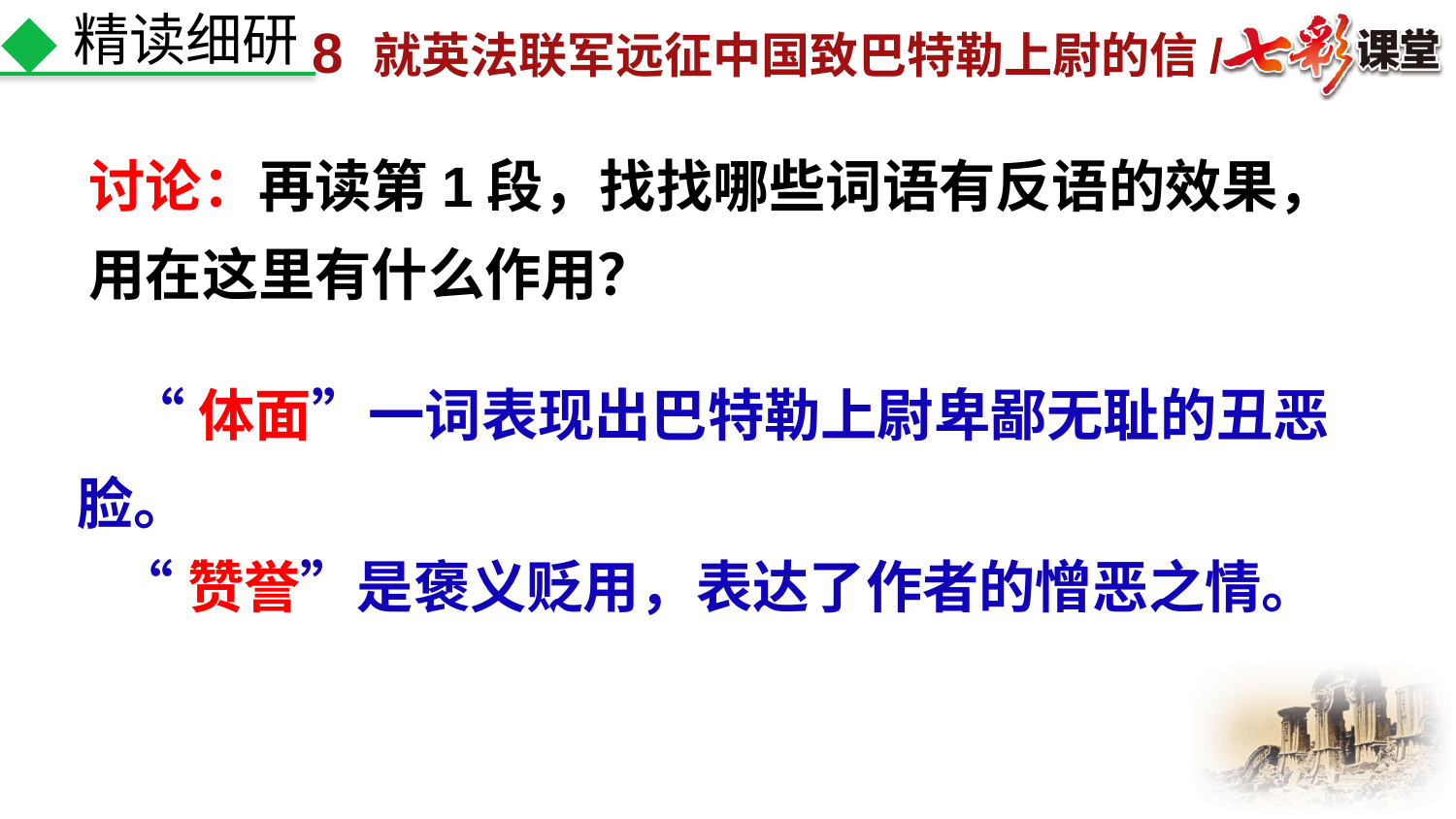

精读细研

讨论：再读第1段，找找哪些词语有反语的效果，用在这里有什么作用？
    “体面”一词表现出巴特勒上尉卑鄙无耻的丑恶脸。
    “赞誉”是褒义贬用，表达了作者的憎恶之情。